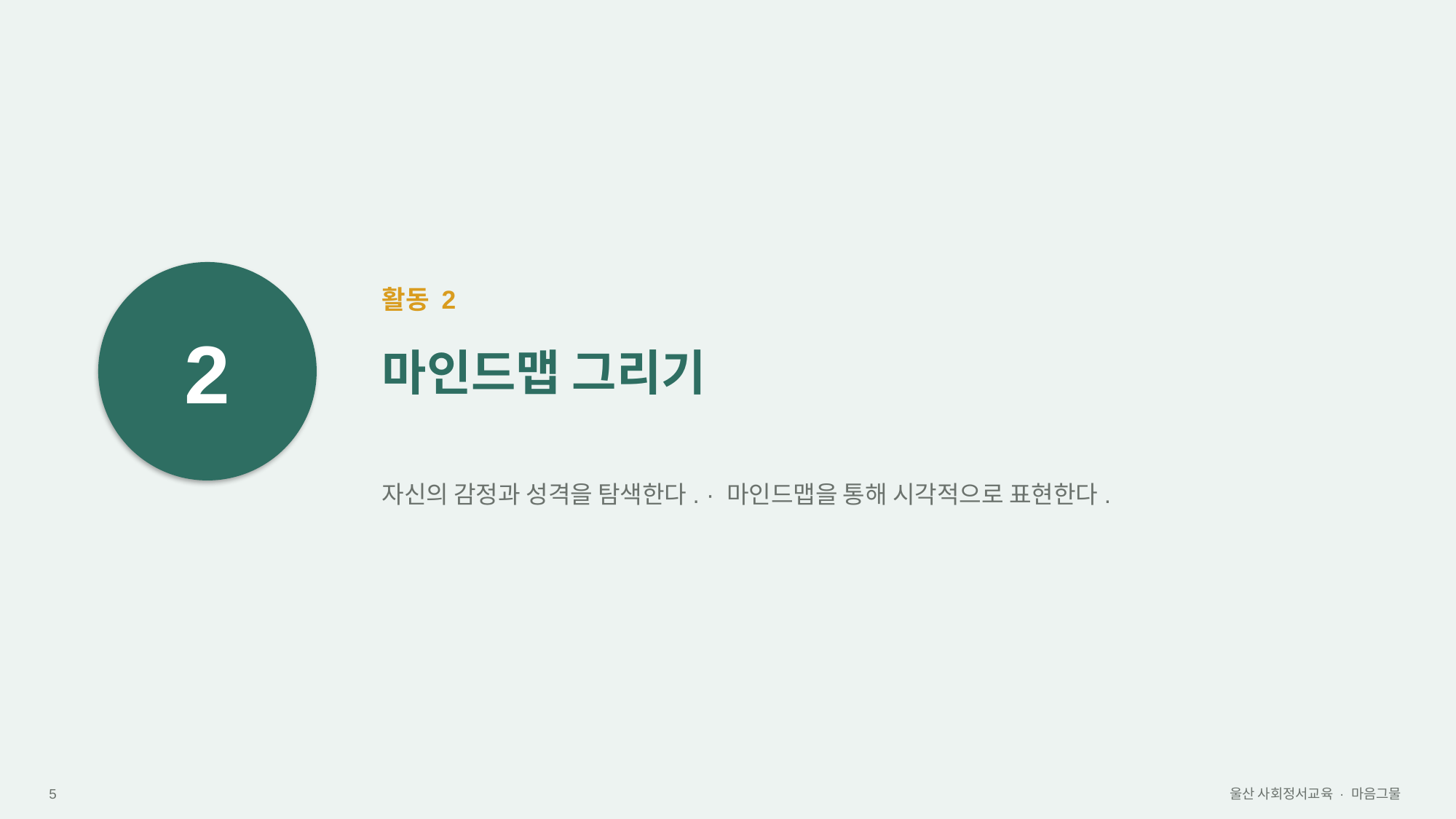

2
활동 2
마인드맵 그리기
자신의 감정과 성격을 탐색한다. · 마인드맵을 통해 시각적으로 표현한다.
5
울산 사회정서교육 · 마음그물